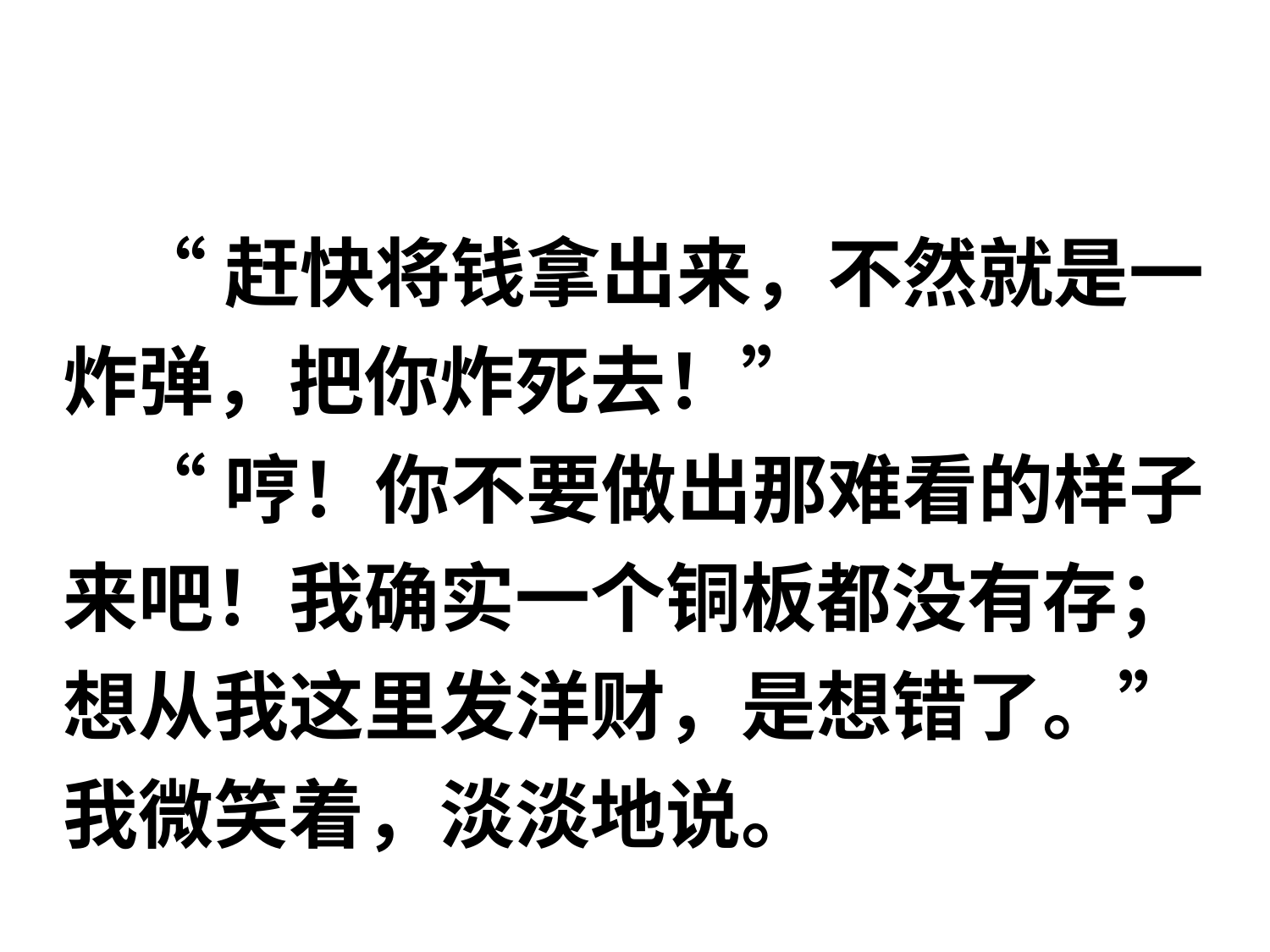

“赶快将钱拿出来，不然就是一炸弹，把你炸死去！”
    “哼！你不要做出那难看的样子来吧！我确实一个铜板都没有存；想从我这里发洋财，是想错了。”我微笑着，淡淡地说。